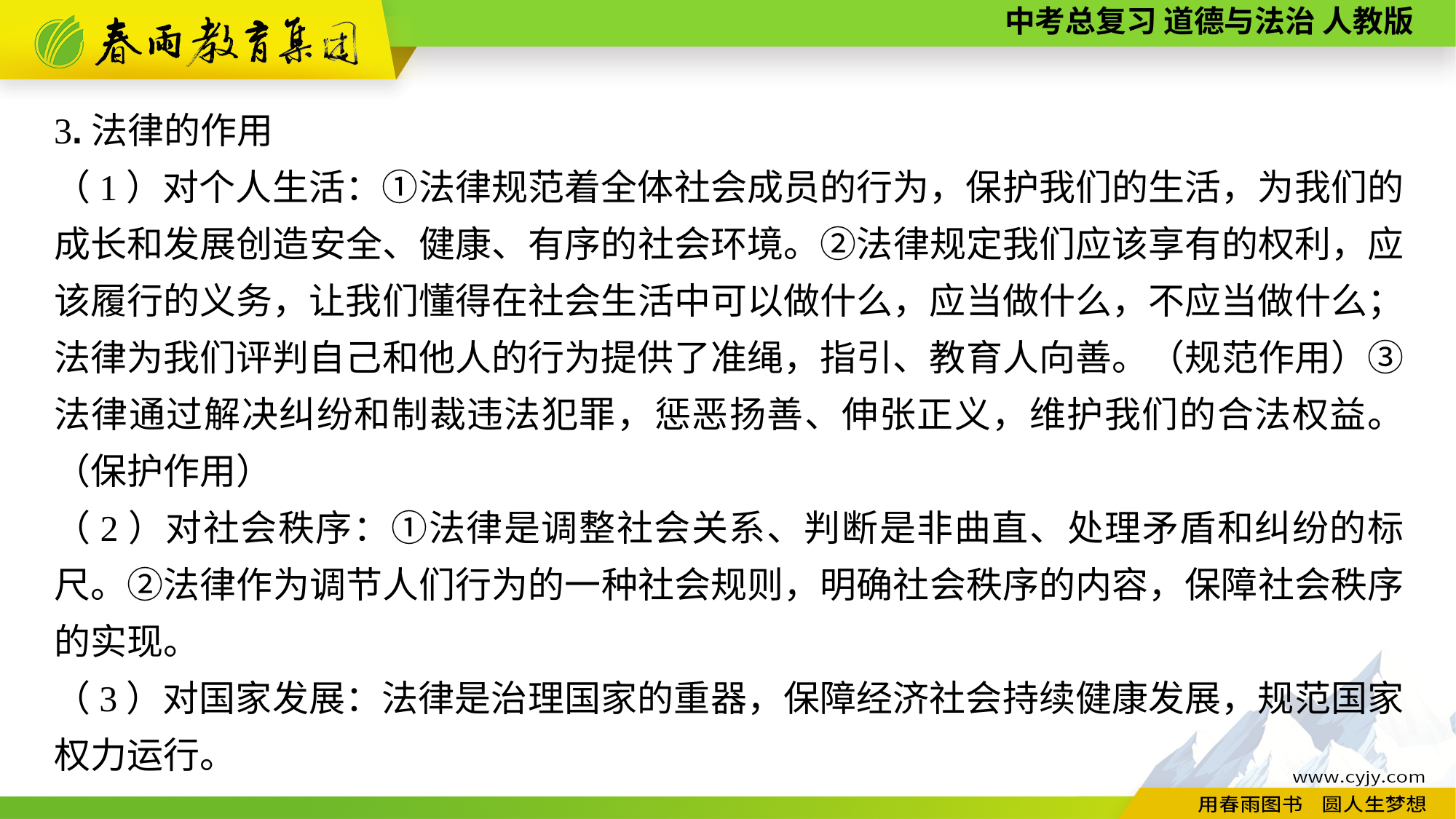

3.法律的作用
（1）对个人生活：①法律规范着全体社会成员的行为，保护我们的生活，为我们的成长和发展创造安全、健康、有序的社会环境。②法律规定我们应该享有的权利，应该履行的义务，让我们懂得在社会生活中可以做什么，应当做什么，不应当做什么；法律为我们评判自己和他人的行为提供了准绳，指引、教育人向善。（规范作用）③法律通过解决纠纷和制裁违法犯罪，惩恶扬善、伸张正义，维护我们的合法权益。（保护作用）
（2）对社会秩序：①法律是调整社会关系、判断是非曲直、处理矛盾和纠纷的标尺。②法律作为调节人们行为的一种社会规则，明确社会秩序的内容，保障社会秩序的实现。
（3）对国家发展：法律是治理国家的重器，保障经济社会持续健康发展，规范国家权力运行。